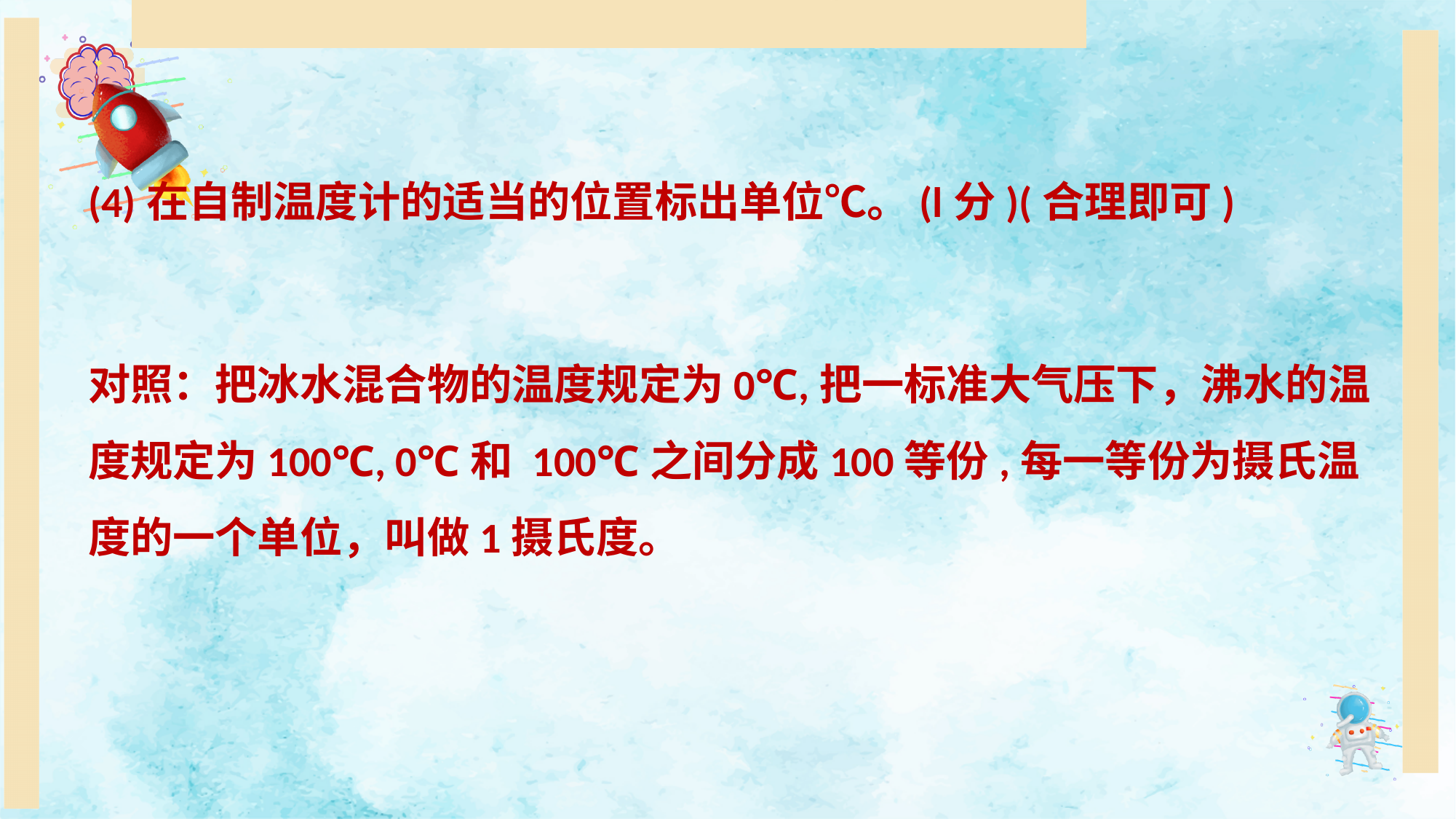

(4)在自制温度计的适当的位置标出单位℃。(l分)(合理即可)

对照：把冰水混合物的温度规定为0℃,把一标准大气压下，沸水的温度规定为100℃, 0℃和 100℃之间分成100等份,每一等份为摄氏温度的一个单位，叫做1摄氏度。